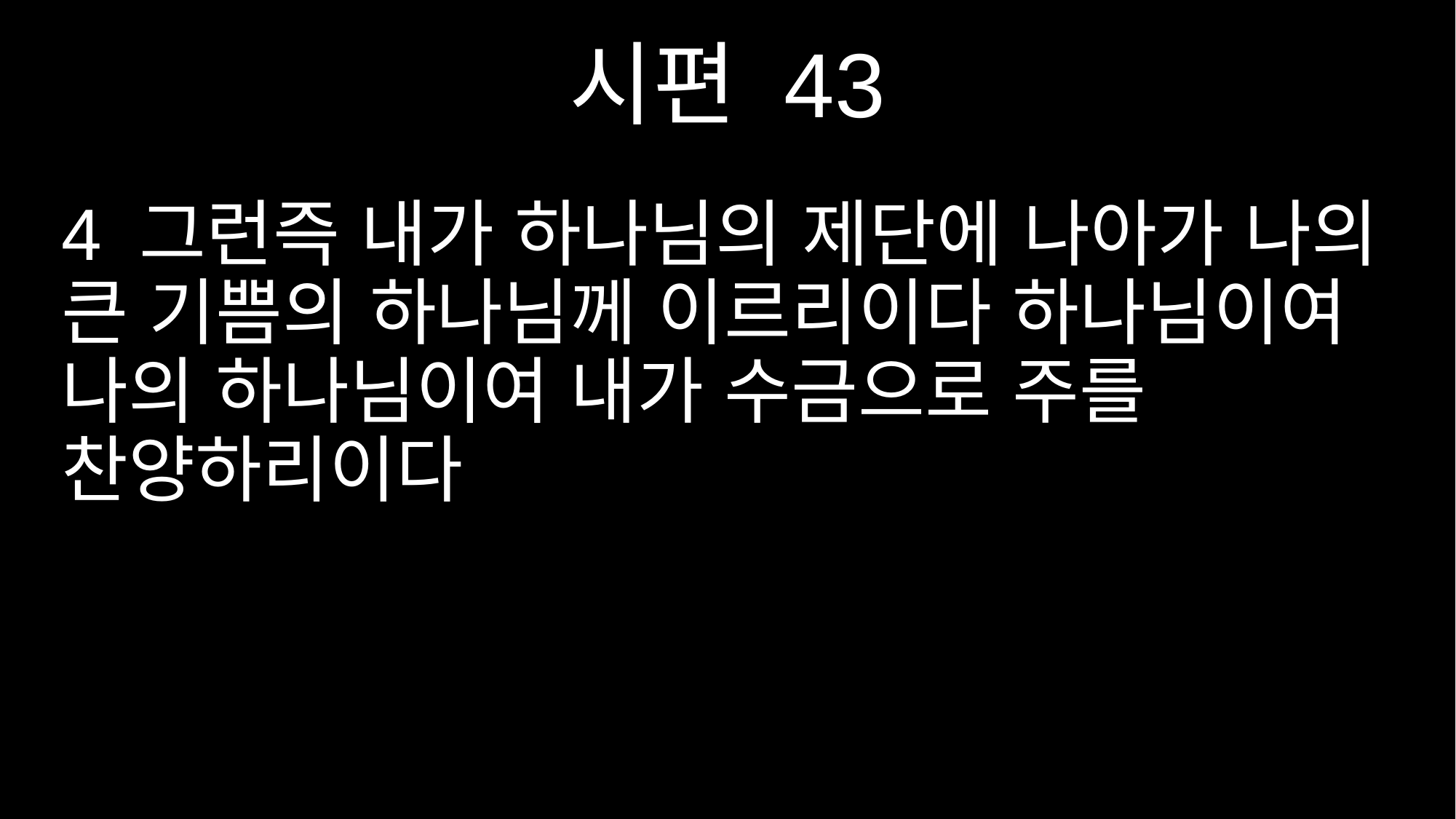

시편 43
4 그런즉 내가 하나님의 제단에 나아가 나의 큰 기쁨의 하나님께 이르리이다 하나님이여 나의 하나님이여 내가 수금으로 주를 찬양하리이다